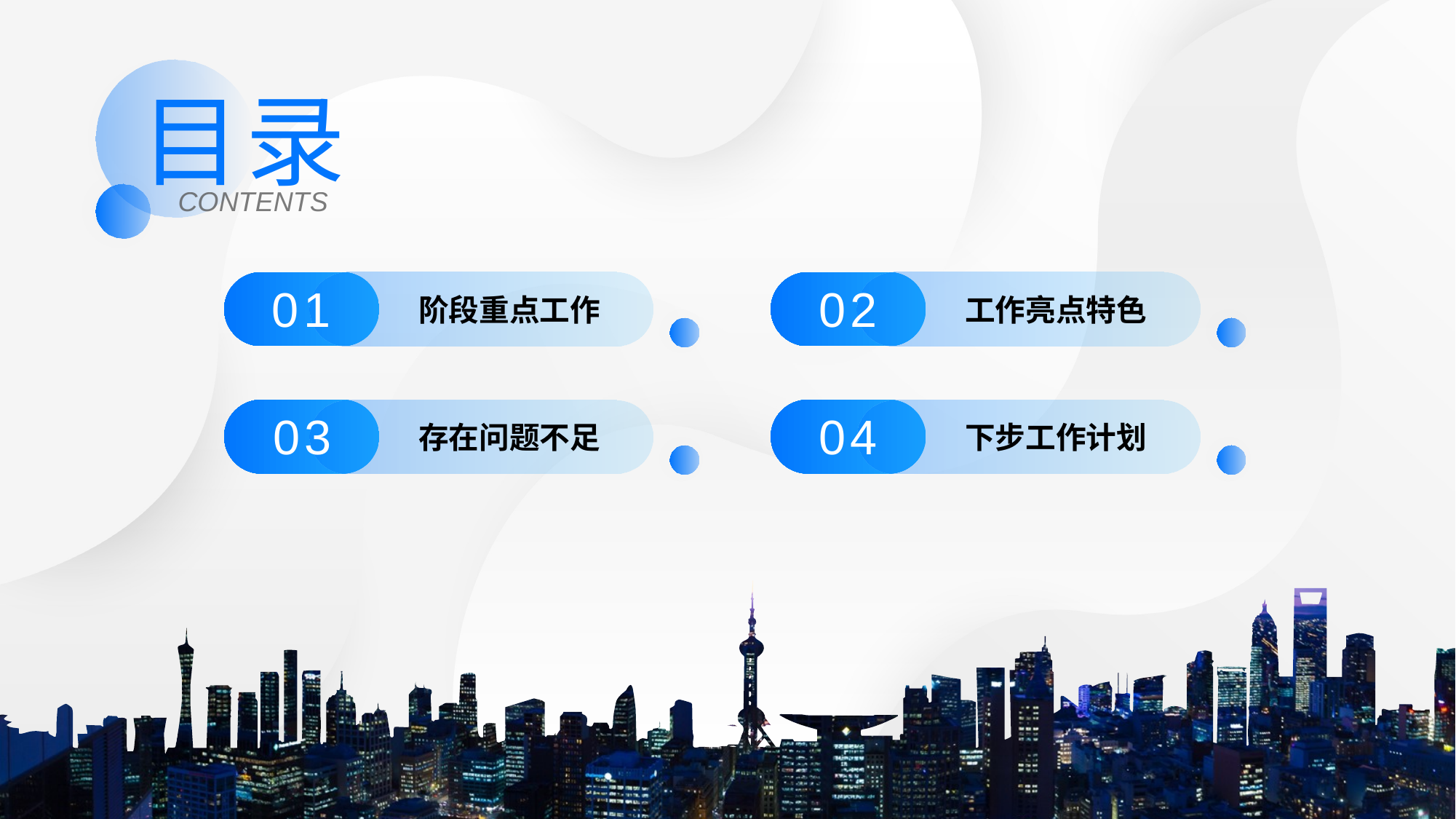

51PPT模板网   www.5 1 pptmoban.com

目录
CONTENTS

01
阶段重点工作

02
工作亮点特色

03
存在问题不足

04
下步工作计划